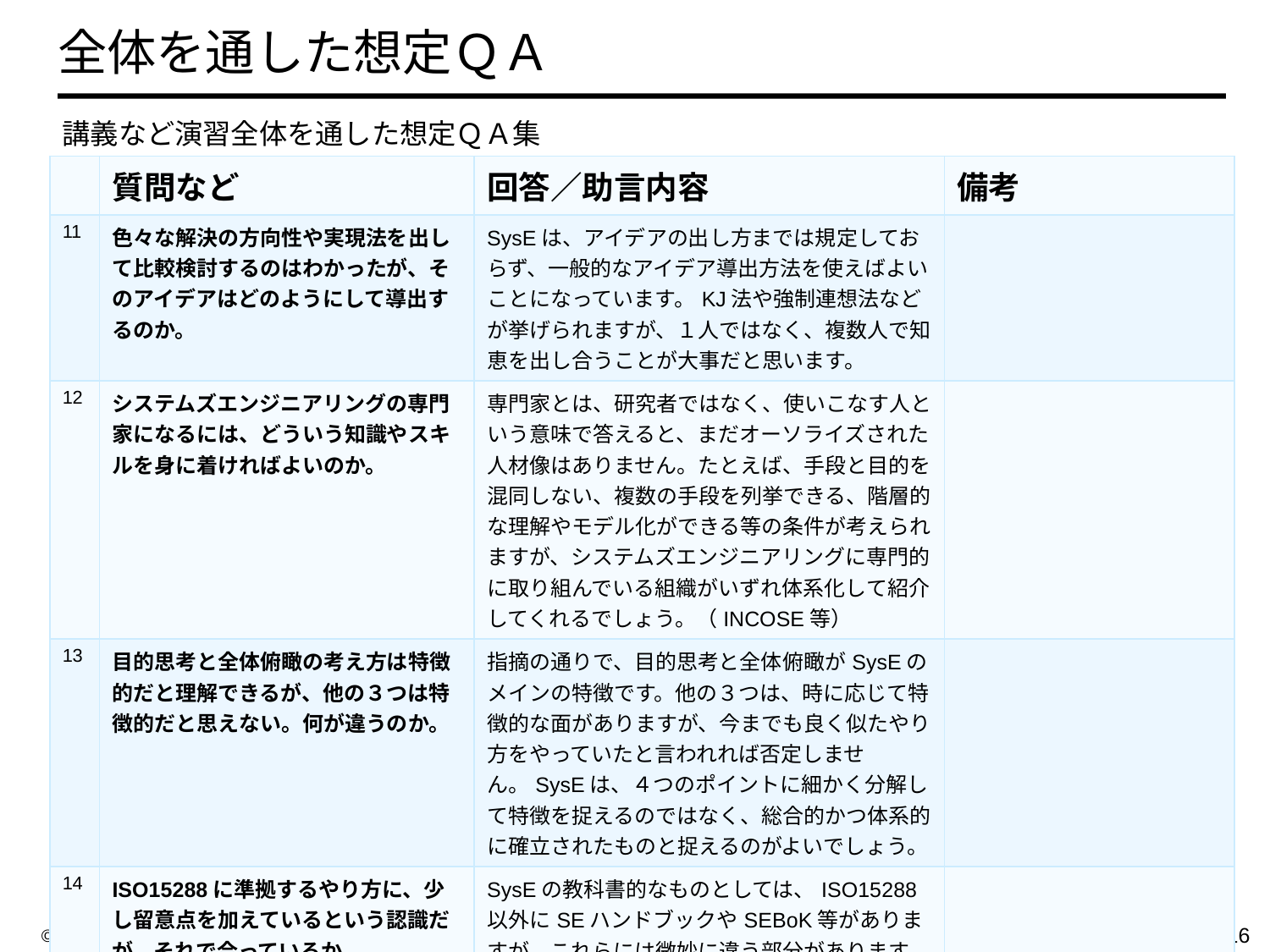

# 全体を通した想定ＱＡ
　講義など演習全体を通した想定ＱＡ集
|  | 質問など | 回答／助言内容 | 備考 |
| --- | --- | --- | --- |
| 11 | 色々な解決の方向性や実現法を出して比較検討するのはわかったが、そのアイデアはどのようにして導出するのか。 | SysEは、アイデアの出し方までは規定しておらず、一般的なアイデア導出方法を使えばよいことになっています。KJ法や強制連想法などが挙げられますが、１人ではなく、複数人で知恵を出し合うことが大事だと思います。 |  |
| 12 | システムズエンジニアリングの専門家になるには、どういう知識やスキルを身に着ければよいのか。 | 専門家とは、研究者ではなく、使いこなす人という意味で答えると、まだオーソライズされた人材像はありません。たとえば、手段と目的を混同しない、複数の手段を列挙できる、階層的な理解やモデル化ができる等の条件が考えられますが、システムズエンジニアリングに専門的に取り組んでいる組織がいずれ体系化して紹介してくれるでしょう。（INCOSE等） |  |
| 13 | 目的思考と全体俯瞰の考え方は特徴的だと理解できるが、他の３つは特徴的だと思えない。何が違うのか。 | 指摘の通りで、目的思考と全体俯瞰がSysEのメインの特徴です。他の３つは、時に応じて特徴的な面がありますが、今までも良く似たやり方をやっていたと言われれば否定しません。SysEは、４つのポイントに細かく分解して特徴を捉えるのではなく、総合的かつ体系的に確立されたものと捉えるのがよいでしょう。 |  |
| 14 | ISO15288に準拠するやり方に、少し留意点を加えているという認識だが、それで合っているか。 | SysEの教科書的なものとしては、ISO15288以外にSEハンドブックやSEBoK等がありますが、これらには微妙に違う部分があります。それらを合わせ見て、更にIPA研究員の独自の経験を加えて、今回の資料を作成しています。 |  |